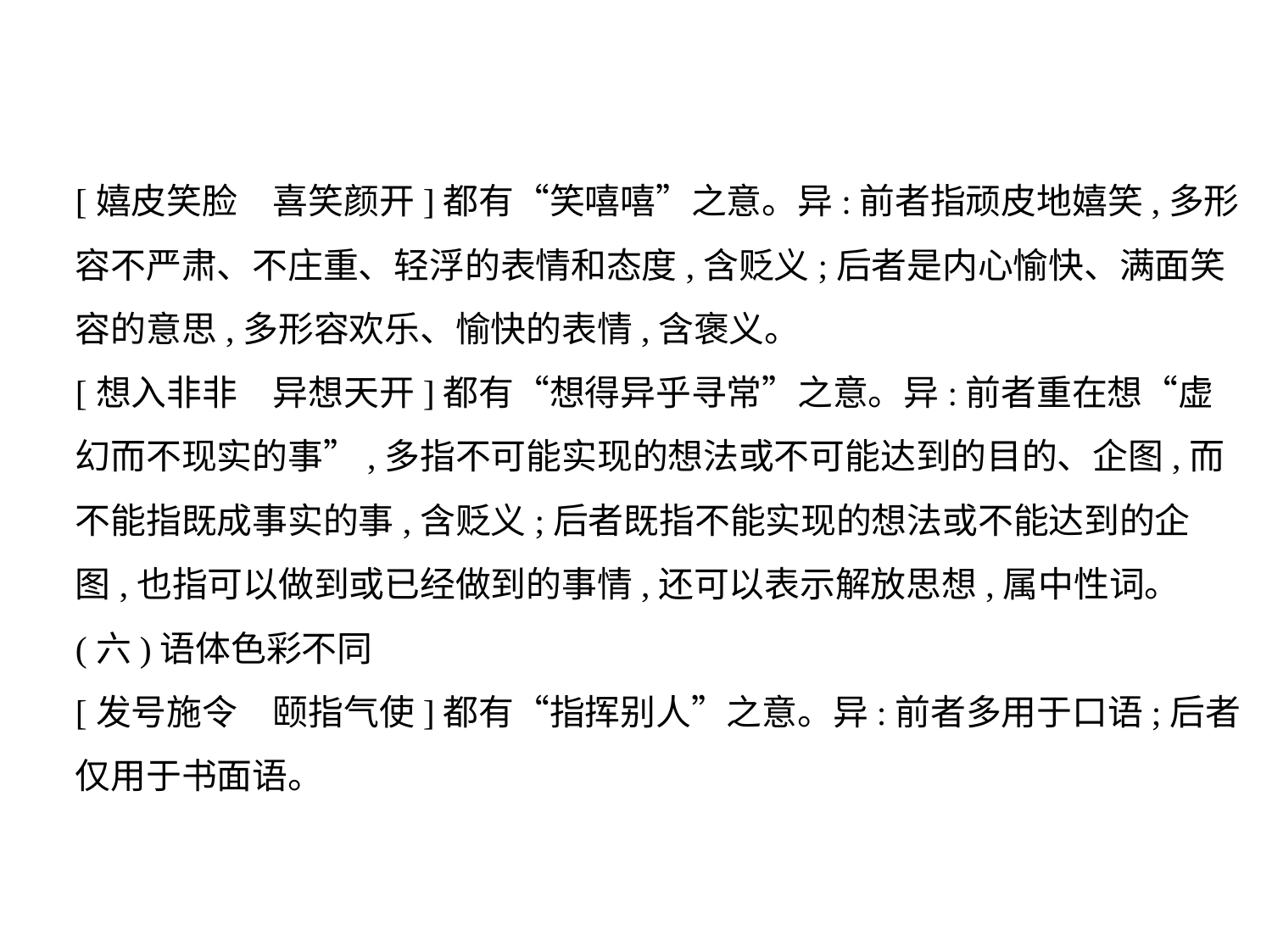

[嬉皮笑脸　喜笑颜开]都有“笑嘻嘻”之意。异:前者指顽皮地嬉笑,多形
容不严肃、不庄重、轻浮的表情和态度,含贬义;后者是内心愉快、满面笑
容的意思,多形容欢乐、愉快的表情,含褒义。
[想入非非　异想天开]都有“想得异乎寻常”之意。异:前者重在想“虚
幻而不现实的事”,多指不可能实现的想法或不可能达到的目的、企图,而
不能指既成事实的事,含贬义;后者既指不能实现的想法或不能达到的企
图,也指可以做到或已经做到的事情,还可以表示解放思想,属中性词。
(六)语体色彩不同
[发号施令　颐指气使]都有“指挥别人”之意。异:前者多用于口语;后者
仅用于书面语。